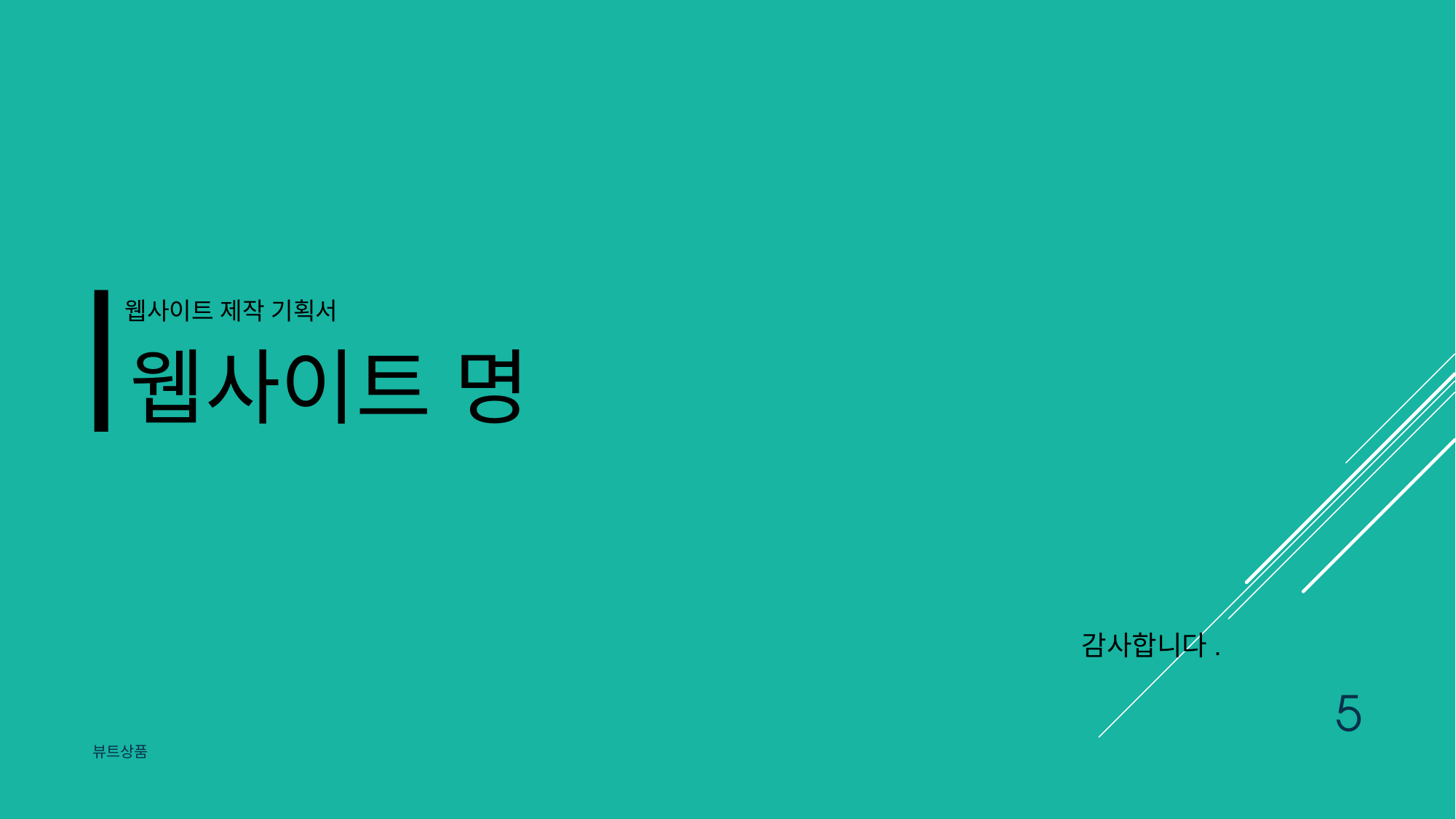

웹사이트 제작 기획서

웹사이트 명
감사합니다.
5
뷰트상품